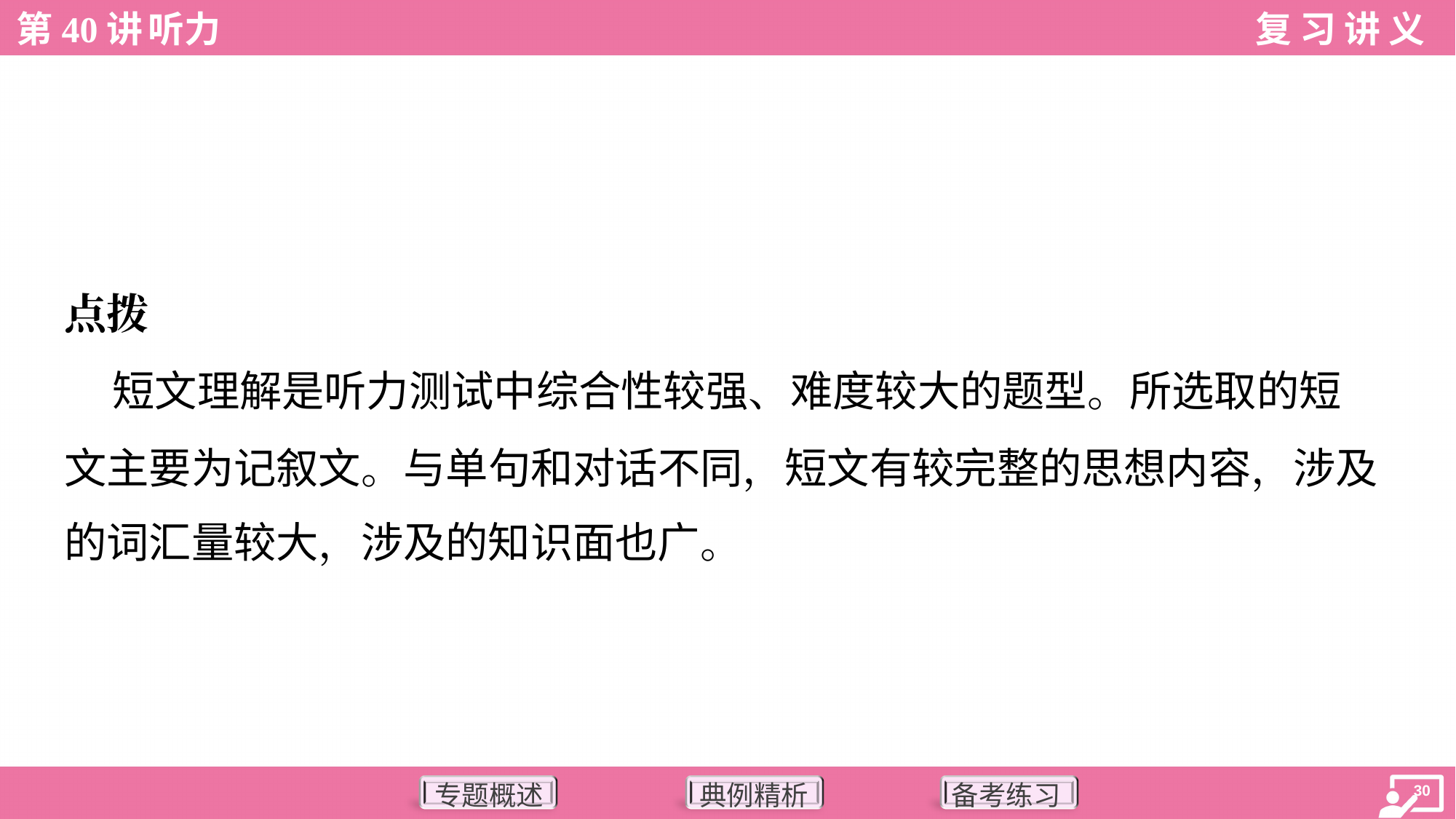

点拨
    短文理解是听力测试中综合性较强、难度较大的题型。所选取的短
文主要为记叙文。与单句和对话不同，短文有较完整的思想内容，涉及
的词汇量较大，涉及的知识面也广。